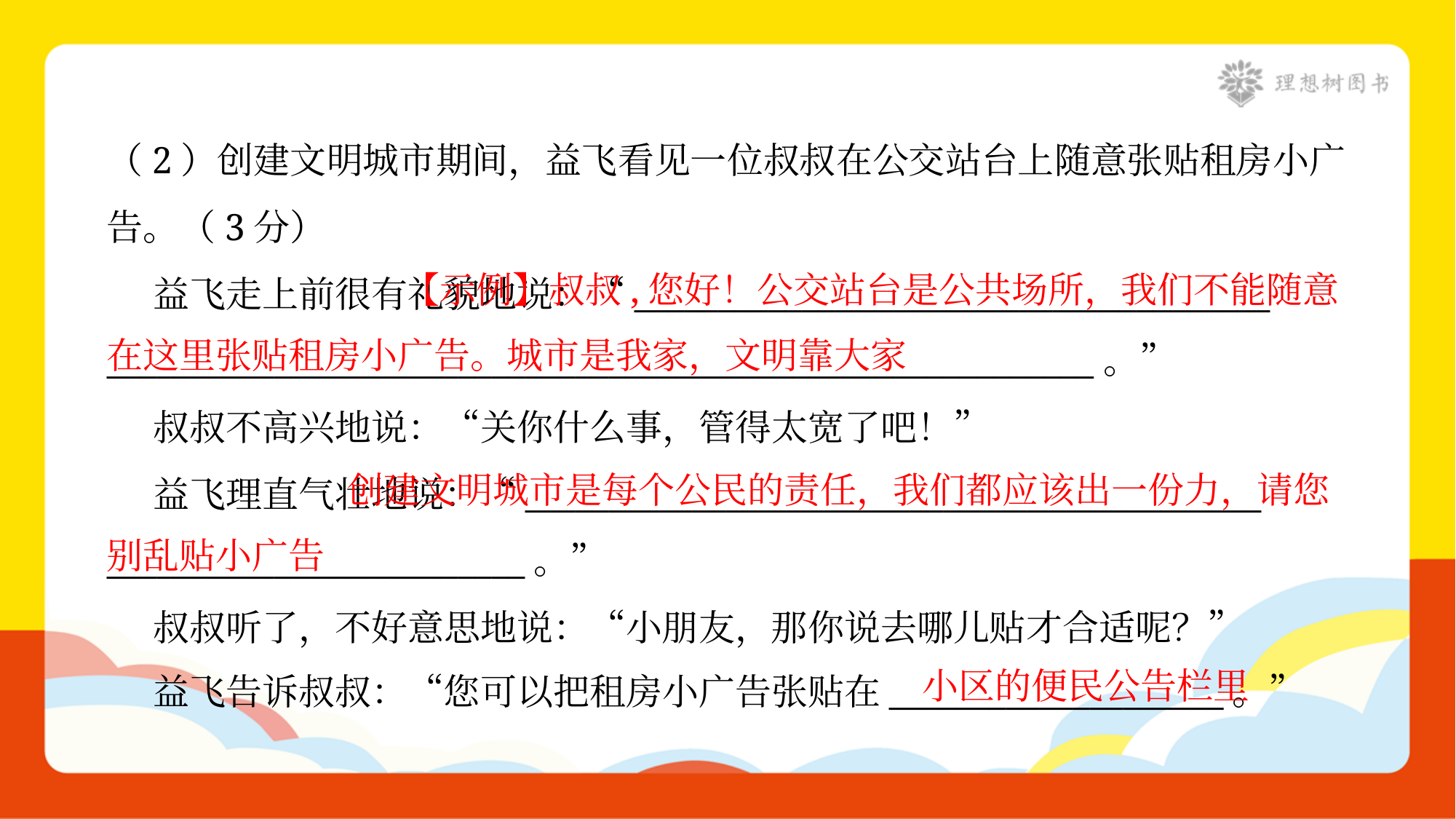

（2）创建文明城市期间，益飞看见一位叔叔在公交站台上随意张贴租房小广
告。（3分）
    益飞走上前很有礼貌地说：“______________________________________
___________________________________________________________。”
    叔叔不高兴地说：“关你什么事，管得太宽了吧！”
    益飞理直气壮地说：“____________________________________________
_________________________。”
    叔叔听了，不好意思地说：“小朋友，那你说去哪儿贴才合适呢？”
    益飞告诉叔叔：“您可以把租房小广告张贴在____________________。”
                               【示例】叔叔,您好！公交站台是公共场所，我们不能随意在这里张贴租房小广告。城市是我家，文明靠大家
                         创建文明城市是每个公民的责任，我们都应该出一份力，请您别乱贴小广告
小区的便民公告栏里